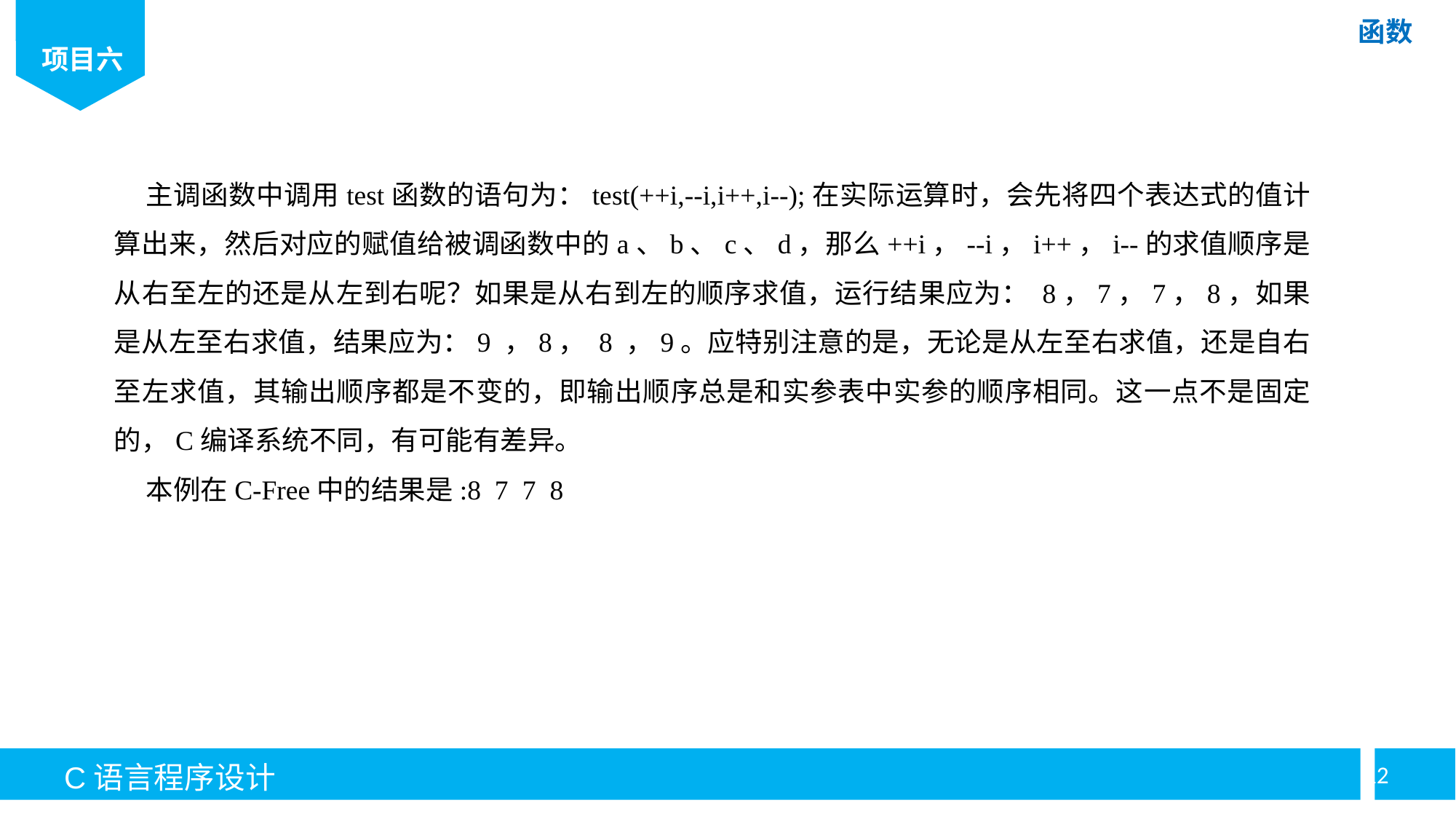

主调函数中调用test函数的语句为：test(++i,--i,i++,i--);在实际运算时，会先将四个表达式的值计算出来，然后对应的赋值给被调函数中的a、b、c、d，那么++i，--i，i++，i--的求值顺序是从右至左的还是从左到右呢？如果是从右到左的顺序求值，运行结果应为： 8，7，7，8，如果是从左至右求值，结果应为：9 ，8， 8 ，9。应特别注意的是，无论是从左至右求值，还是自右至左求值，其输出顺序都是不变的，即输出顺序总是和实参表中实参的顺序相同。这一点不是固定的，C编译系统不同，有可能有差异。
本例在C-Free中的结果是:8  7  7  8